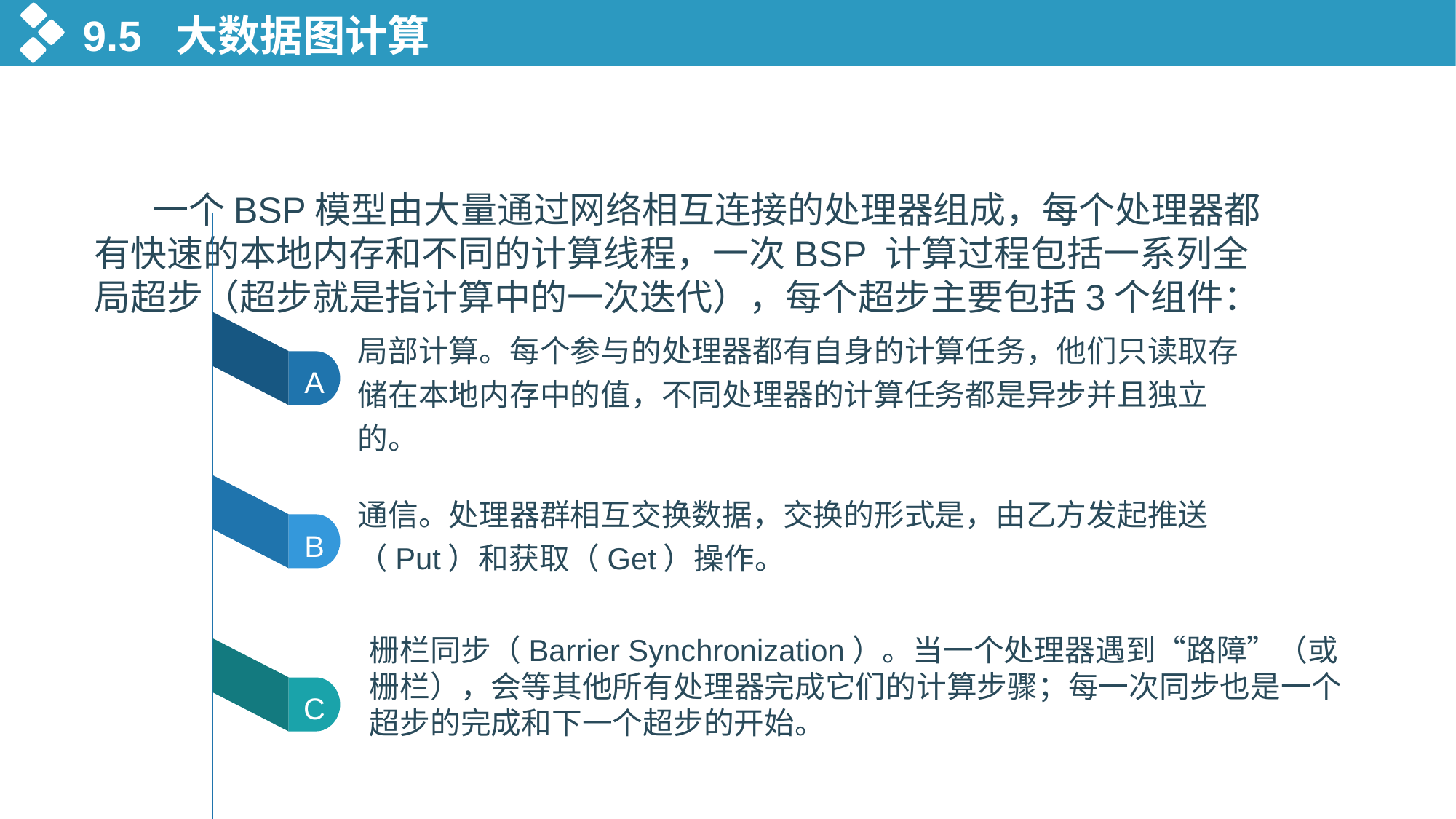

9.5  大数据图计算

      一个BSP模型由大量通过网络相互连接的处理器组成，每个处理器都有快速的本地内存和不同的计算线程，一次BSP 计算过程包括一系列全局超步（超步就是指计算中的一次迭代），每个超步主要包括3个组件：

局部计算。每个参与的处理器都有自身的计算任务，他们只读取存储在本地内存中的值，不同处理器的计算任务都是异步并且独立的。

A

通信。处理器群相互交换数据，交换的形式是，由乙方发起推送（Put）和获取（Get）操作。

B
栅栏同步（Barrier Synchronization）。当一个处理器遇到“路障”（或栅栏），会等其他所有处理器完成它们的计算步骤；每一次同步也是一个超步的完成和下一个超步的开始。

C